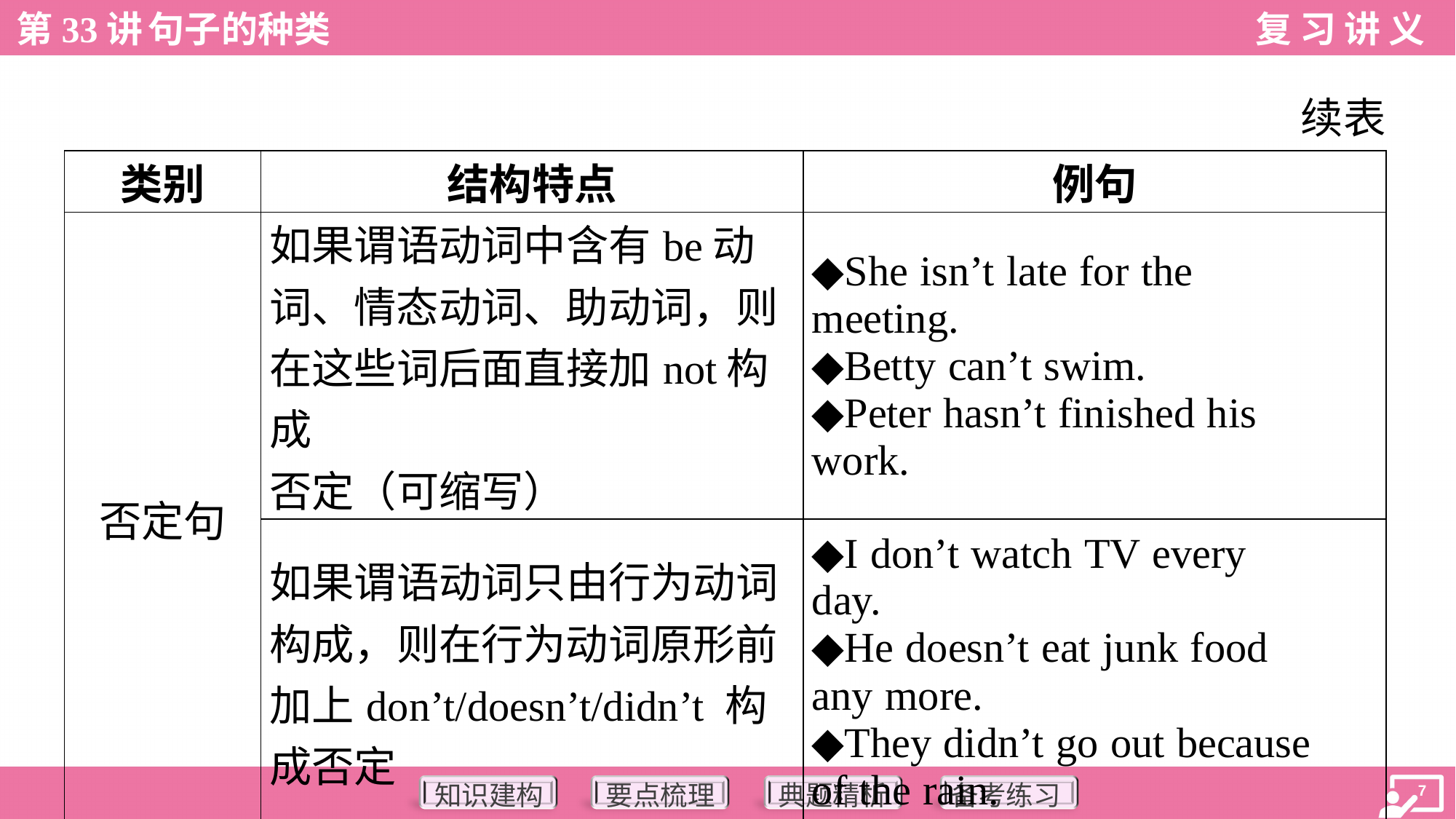

续表
| 类别 | 结构特点 | 例句 |
| --- | --- | --- |
| 否定句 | 如果谓语动词中含有be动 词、情态动词、助动词，则 在这些词后面直接加not构成 否定（可缩写） | ◆She isn’t late for the meeting. ◆Betty can’t swim. ◆Peter hasn’t finished his work. |
|  | 如果谓语动词只由行为动词 构成，则在行为动词原形前 加上don’t/doesn’t/didn’t 构 成否定 | ◆I don’t watch TV every day. ◆He doesn’t eat junk food any more. ◆They didn’t go out because of the rain. |